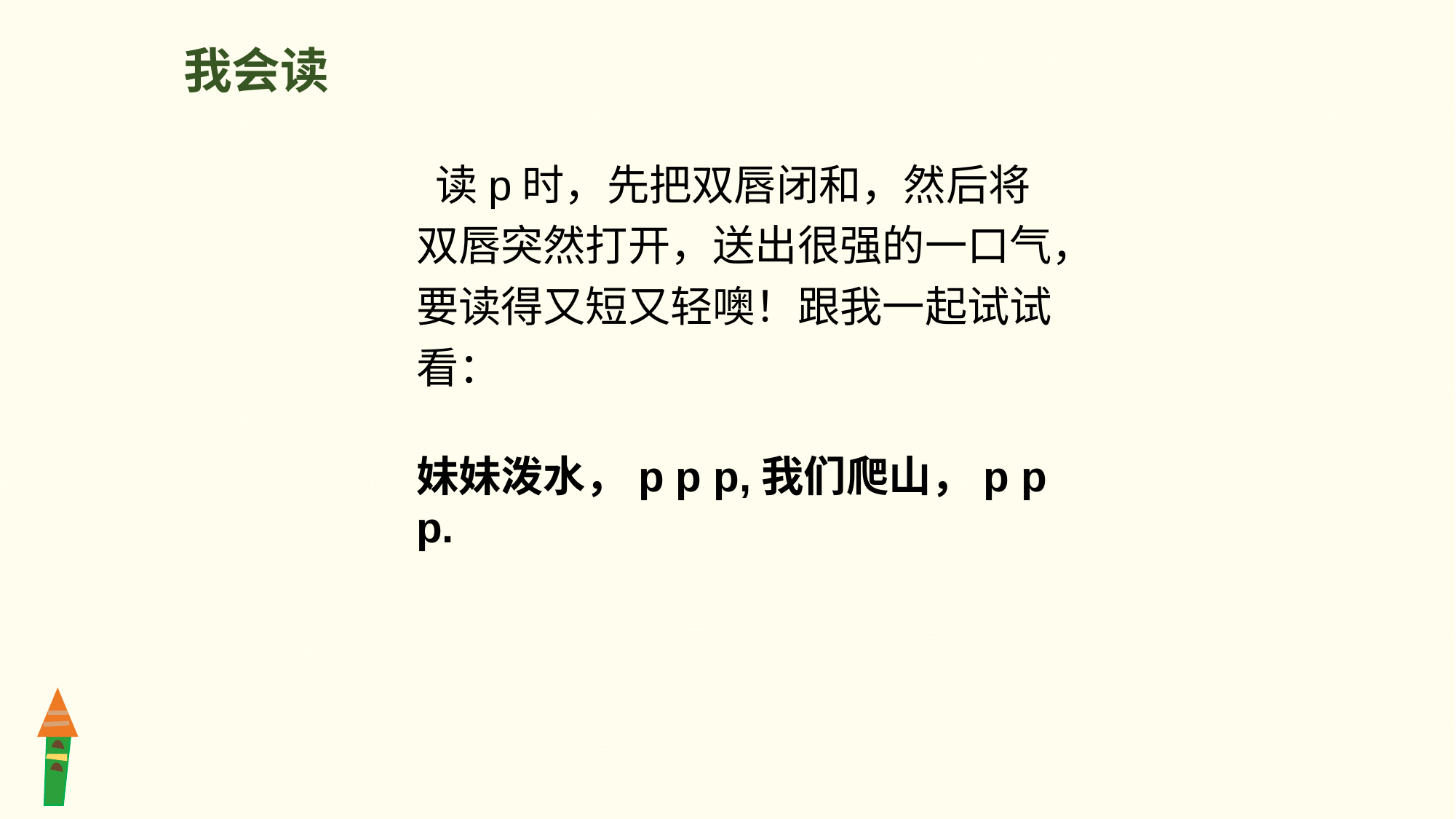

我会读
 读p时，先把双唇闭和，然后将双唇突然打开，送出很强的一口气，要读得又短又轻噢！跟我一起试试看：
妹妹泼水，p p p,我们爬山，p p p.